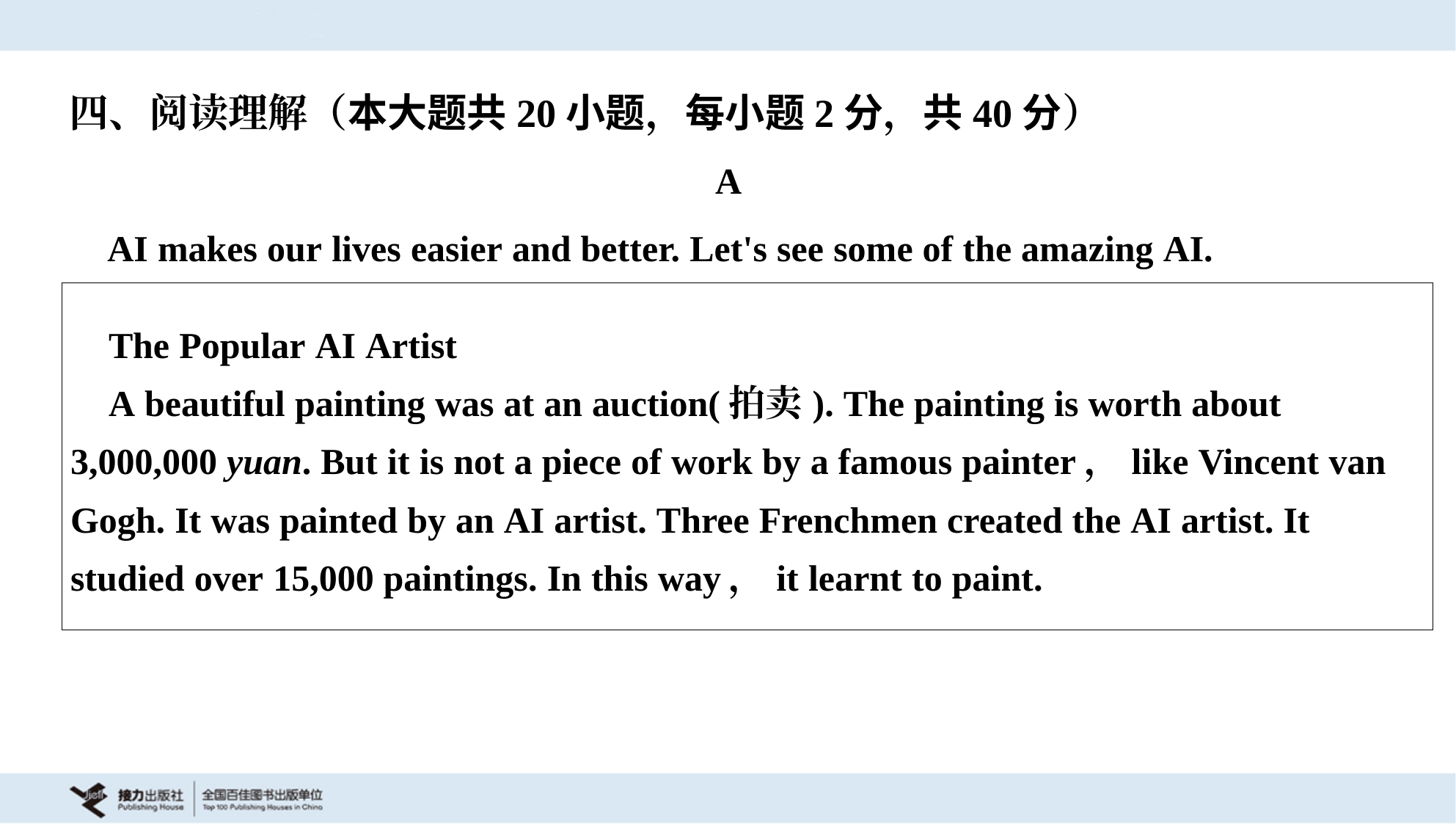

四、阅读理解（本大题共20小题，每小题2分，共40分）
A
    AI makes our lives easier and better. Let's see some of the amazing AI.
| The Popular AI Artist A beautiful painting was at an auction(拍卖). The painting is worth about 3,000,000 yuan. But it is not a piece of work by a famous painter，like Vincent van Gogh. It was painted by an AI artist. Three Frenchmen created the AI artist. It studied over 15,000 paintings. In this way，it learnt to paint. |
| --- |